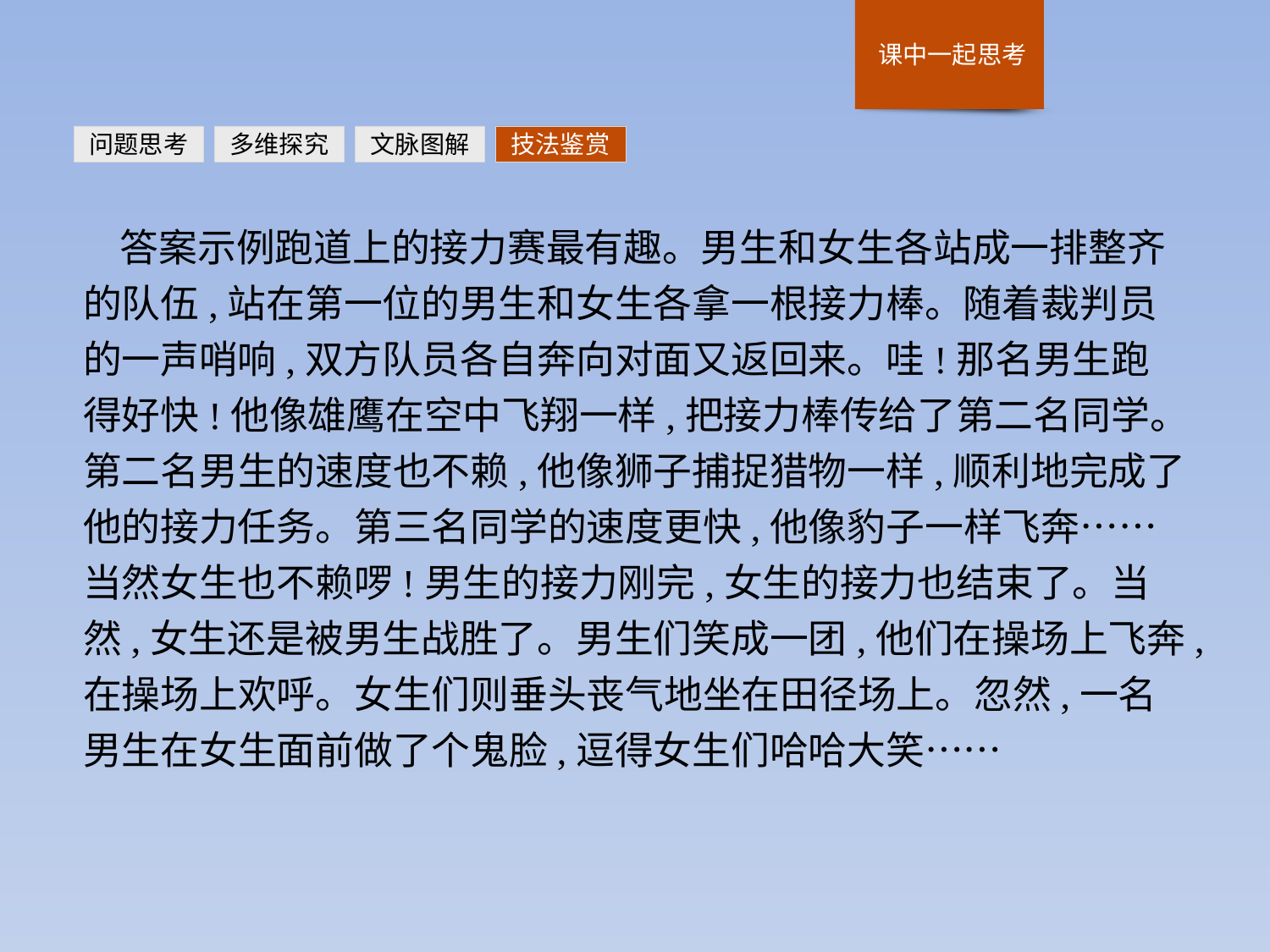

问题思考
多维探究
文脉图解
技法鉴赏
答案示例跑道上的接力赛最有趣。男生和女生各站成一排整齐的队伍,站在第一位的男生和女生各拿一根接力棒。随着裁判员的一声哨响,双方队员各自奔向对面又返回来。哇!那名男生跑得好快!他像雄鹰在空中飞翔一样,把接力棒传给了第二名同学。第二名男生的速度也不赖,他像狮子捕捉猎物一样,顺利地完成了他的接力任务。第三名同学的速度更快,他像豹子一样飞奔……当然女生也不赖啰!男生的接力刚完,女生的接力也结束了。当然,女生还是被男生战胜了。男生们笑成一团,他们在操场上飞奔,在操场上欢呼。女生们则垂头丧气地坐在田径场上。忽然,一名男生在女生面前做了个鬼脸,逗得女生们哈哈大笑……